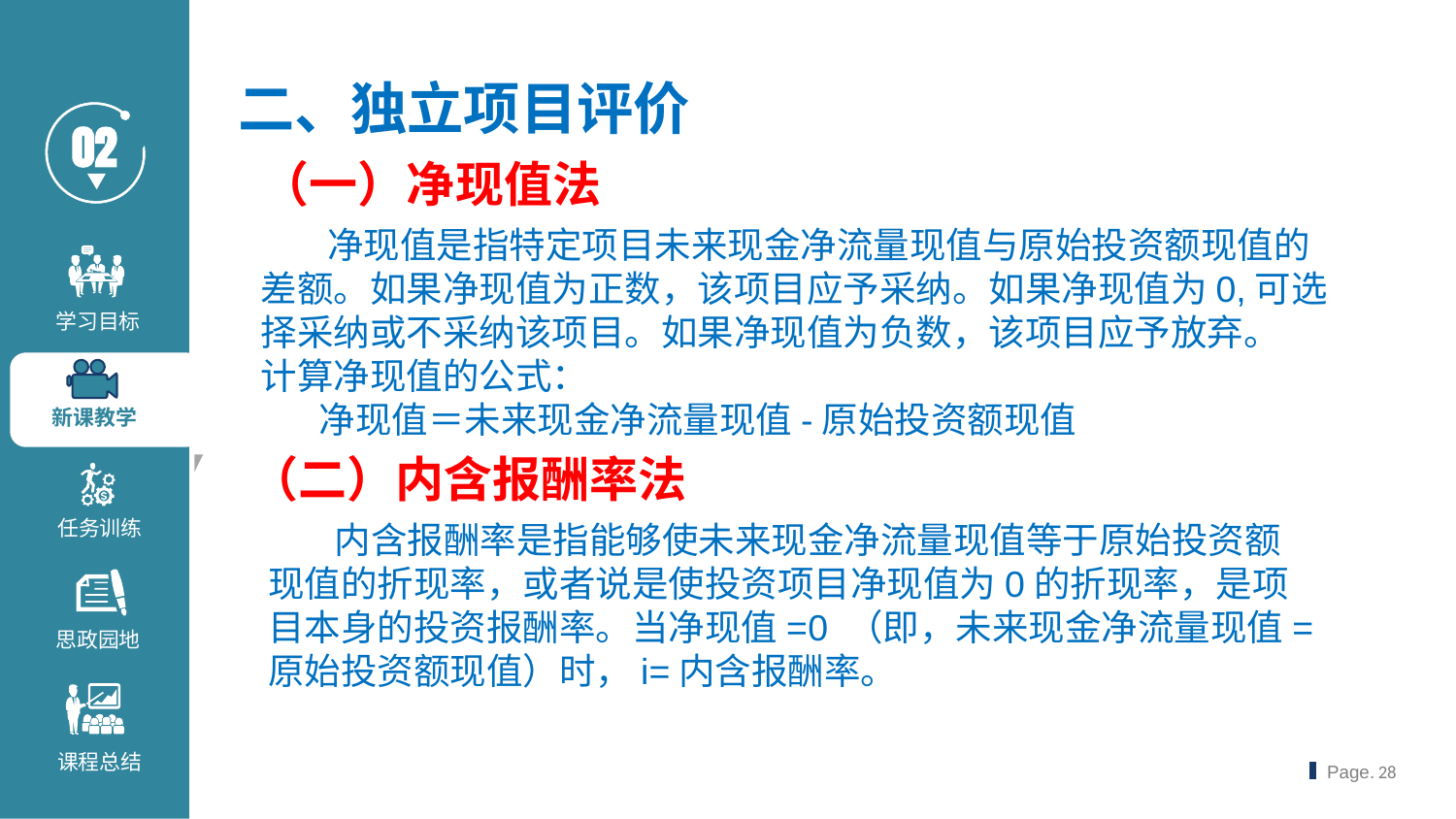

二、独立项目评价
（一）净现值法
       净现值是指特定项目未来现金净流量现值与原始投资额现值的差额。如果净现值为正数，该项目应予采纳。如果净现值为0,可选择采纳或不采纳该项目。如果净现值为负数，该项目应予放弃。
计算净现值的公式：
      净现值＝未来现金净流量现值-原始投资额现值
（二）内含报酬率法
       内含报酬率是指能够使未来现金净流量现值等于原始投资额现值的折现率，或者说是使投资项目净现值为0的折现率，是项目本身的投资报酬率。当净现值=0 （即，未来现金净流量现值=原始投资额现值）时，i=内含报酬率。